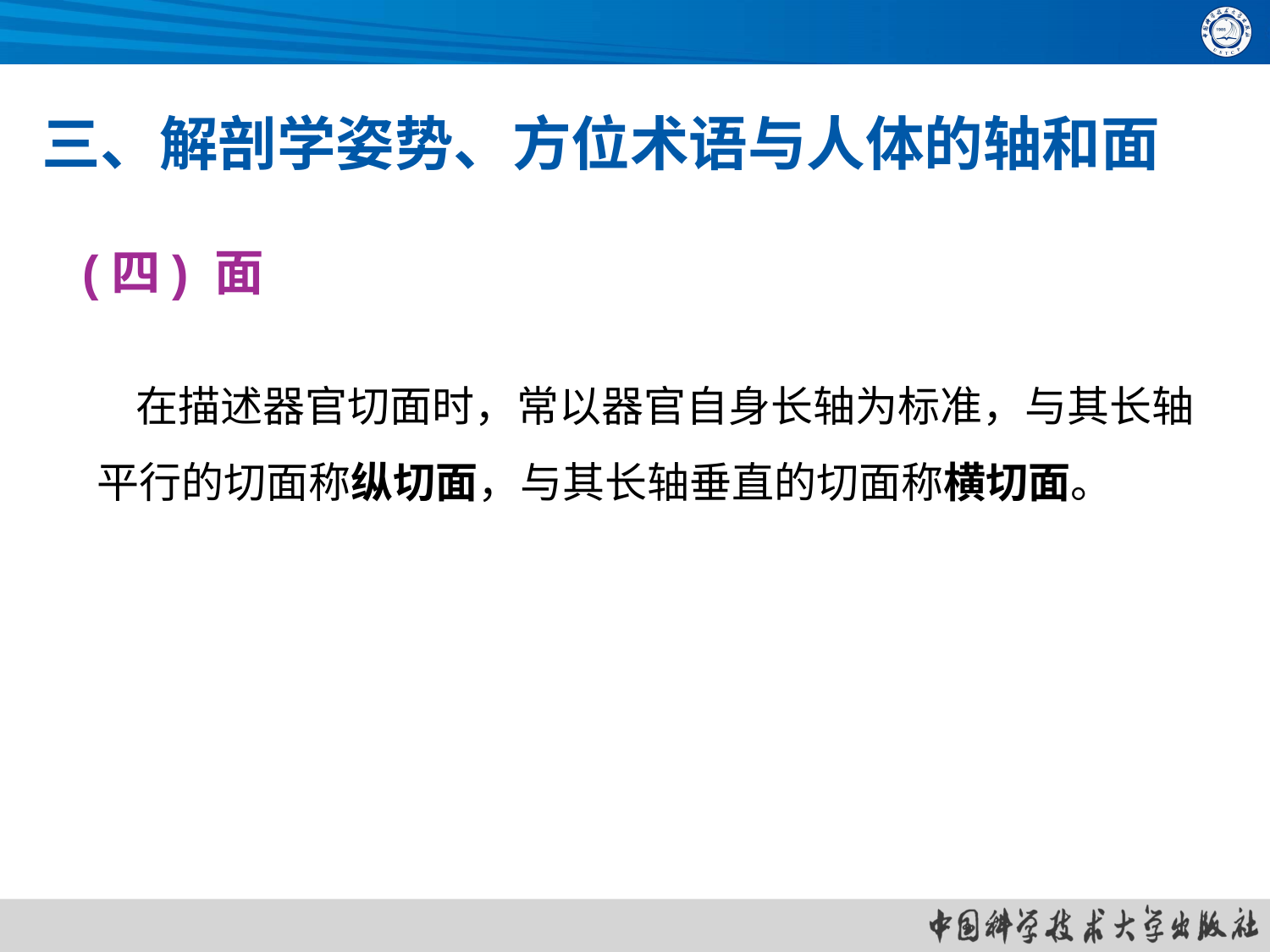

三、解剖学姿势、方位术语与人体的轴和面
(四) 面
   在描述器官切面时，常以器官自身长轴为标准，与其长轴平行的切面称纵切面，与其长轴垂直的切面称横切面。